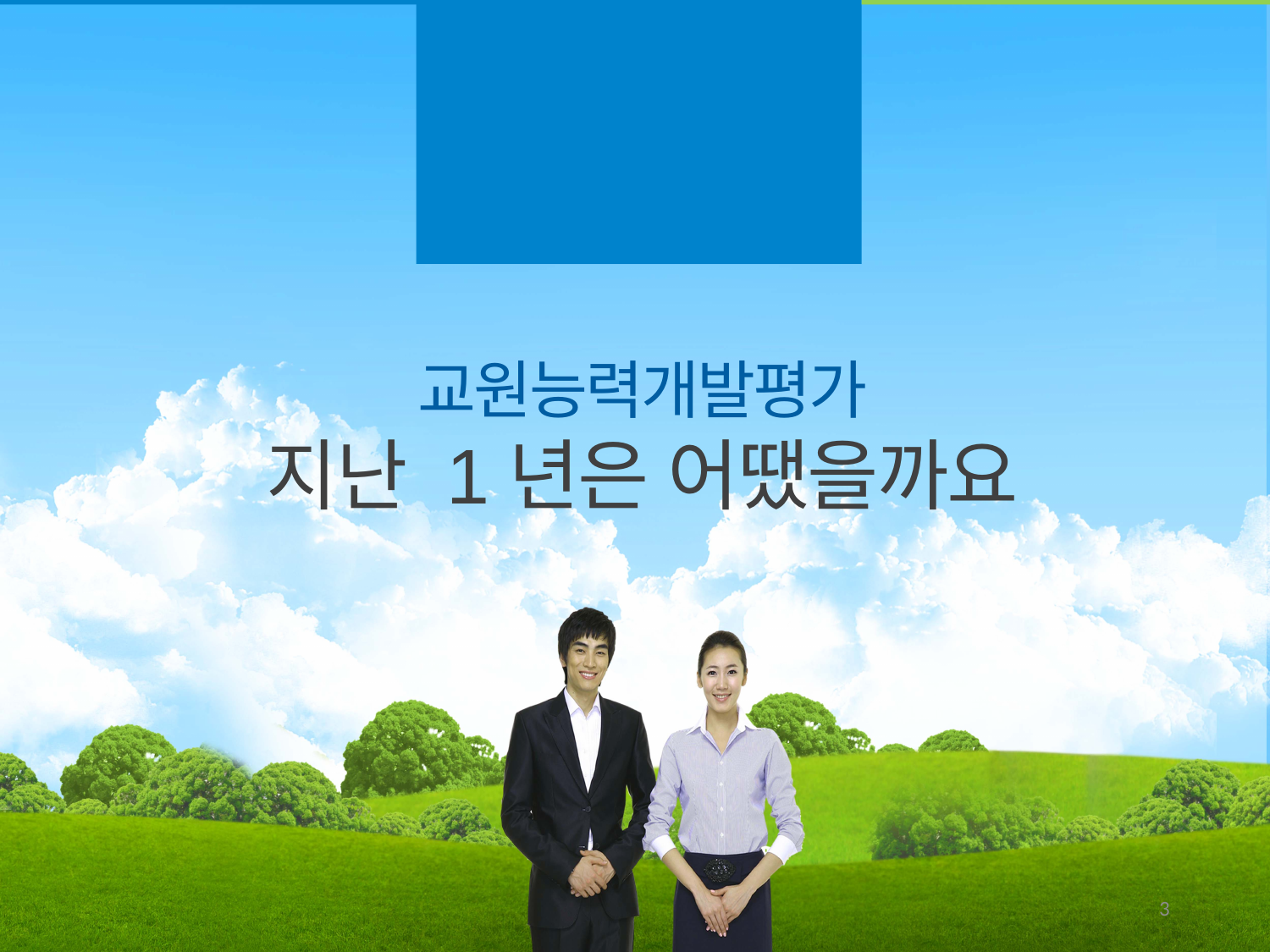

1
2014 교원능력개발평가  운영 및 성과
교원능력개발평가
지난 1년은 어땠을까요
3